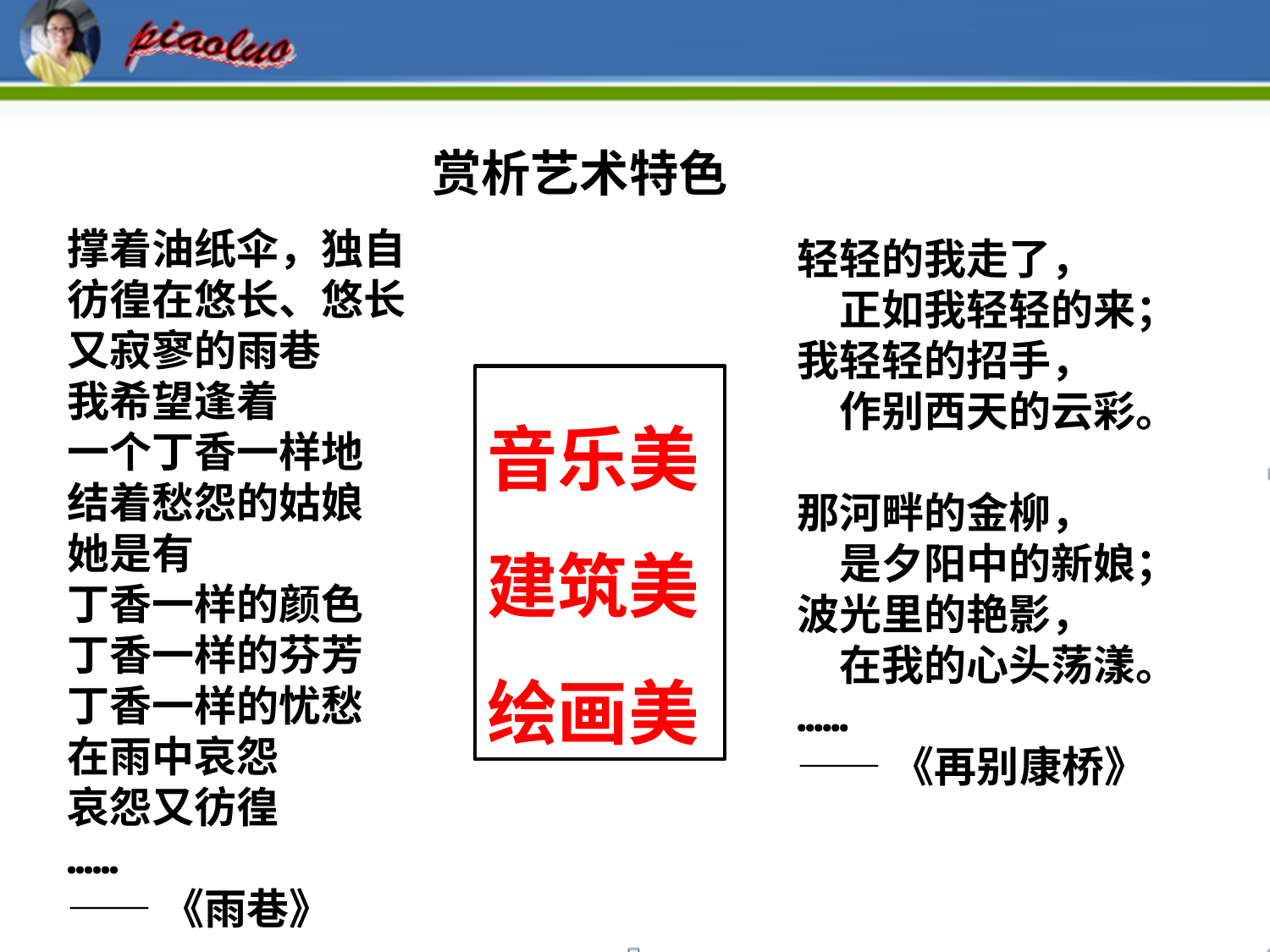

赏析艺术特色
撑着油纸伞，独自
彷徨在悠长、悠长
又寂寥的雨巷
我希望逢着
一个丁香一样地
结着愁怨的姑娘
她是有
丁香一样的颜色
丁香一样的芬芳
丁香一样的忧愁
在雨中哀怨
哀怨又彷徨
……
——《雨巷》
轻轻的我走了，
　正如我轻轻的来；
我轻轻的招手，
　作别西天的云彩。
那河畔的金柳，
　是夕阳中的新娘；
波光里的艳影，
　在我的心头荡漾。
……
——《再别康桥》
音乐美建筑美绘画美